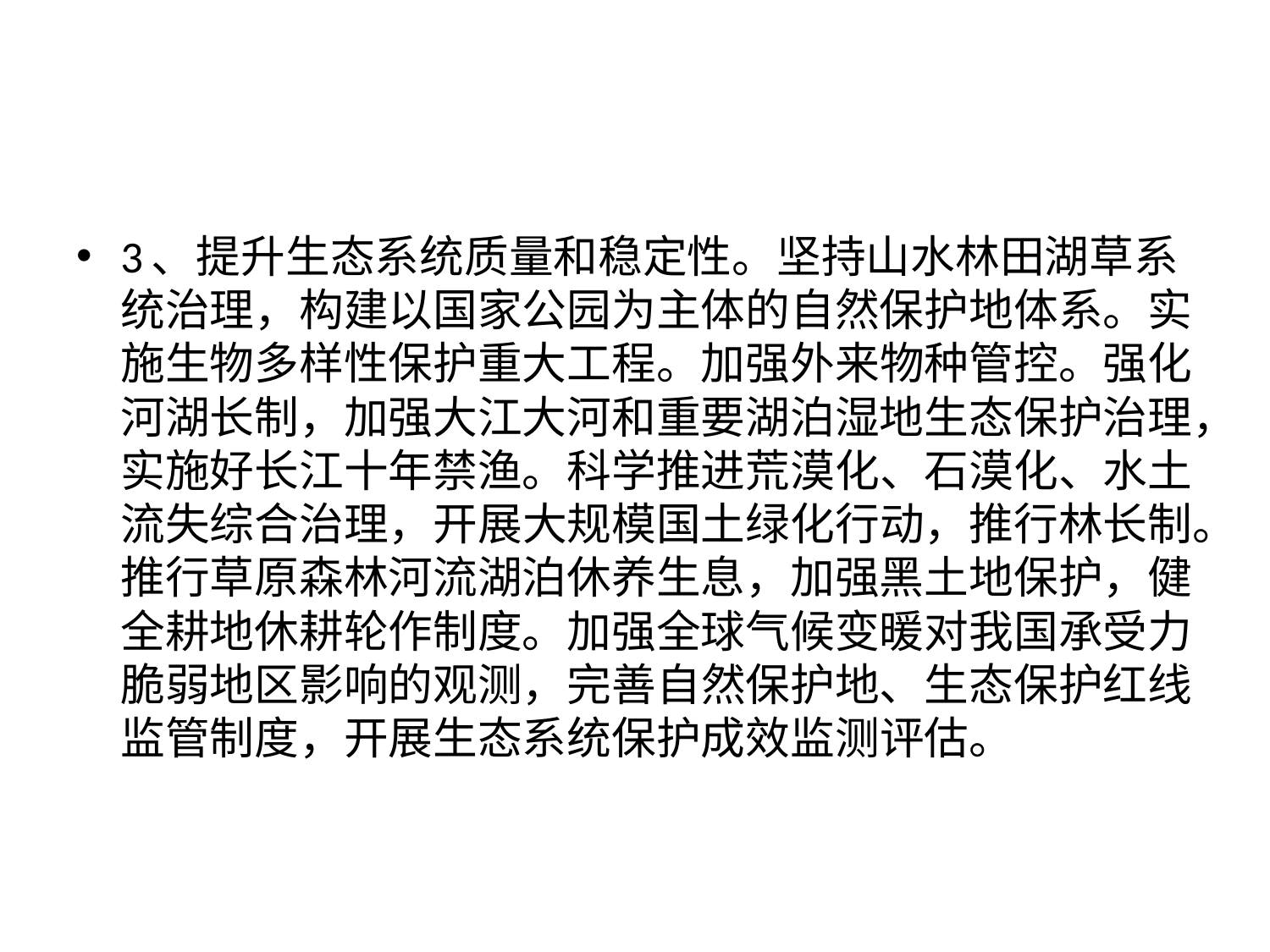

#
3、提升生态系统质量和稳定性。坚持山水林田湖草系统治理，构建以国家公园为主体的自然保护地体系。实施生物多样性保护重大工程。加强外来物种管控。强化河湖长制，加强大江大河和重要湖泊湿地生态保护治理，实施好长江十年禁渔。科学推进荒漠化、石漠化、水土流失综合治理，开展大规模国土绿化行动，推行林长制。推行草原森林河流湖泊休养生息，加强黑土地保护，健全耕地休耕轮作制度。加强全球气候变暖对我国承受力脆弱地区影响的观测，完善自然保护地、生态保护红线监管制度，开展生态系统保护成效监测评估。